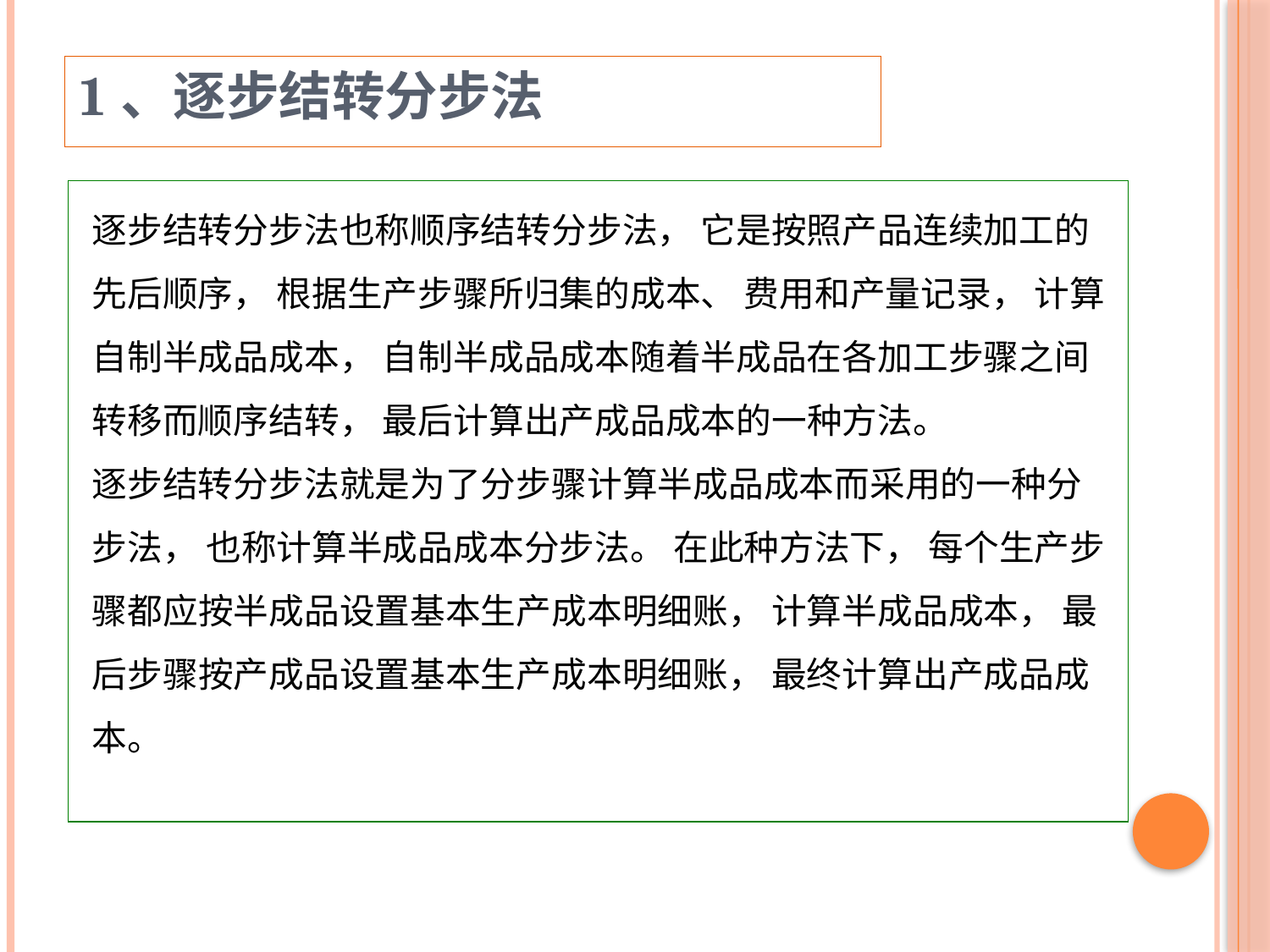

1、逐步结转分步法
逐步结转分步法也称顺序结转分步法， 它是按照产品连续加工的先后顺序， 根据生产步骤所归集的成本、 费用和产量记录， 计算自制半成品成本， 自制半成品成本随着半成品在各加工步骤之间转移而顺序结转， 最后计算出产成品成本的一种方法。
逐步结转分步法就是为了分步骤计算半成品成本而采用的一种分步法， 也称计算半成品成本分步法。 在此种方法下， 每个生产步骤都应按半成品设置基本生产成本明细账， 计算半成品成本， 最后步骤按产成品设置基本生产成本明细账， 最终计算出产成品成本。